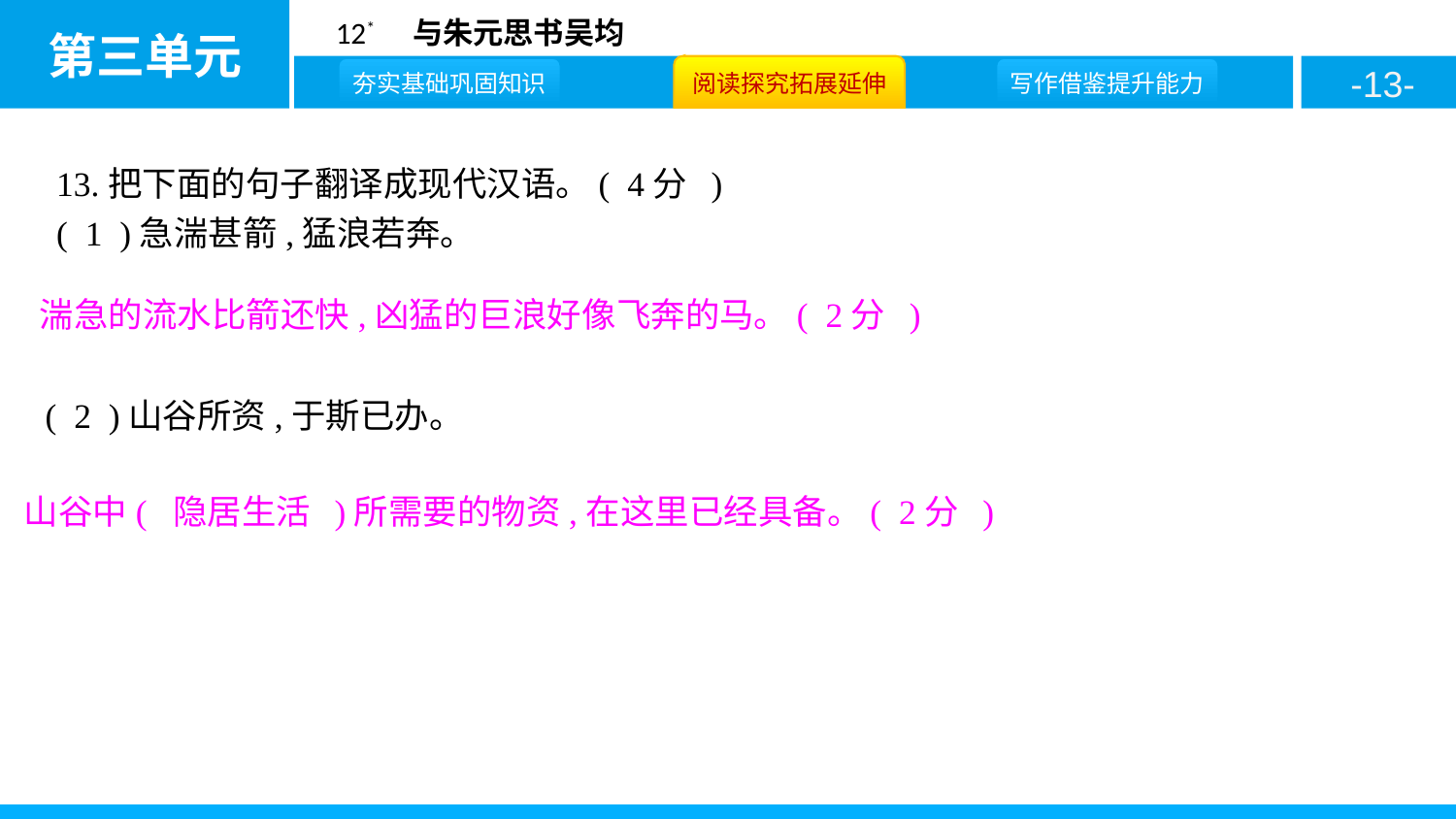

13.把下面的句子翻译成现代汉语。(  4分  )
(  1  )急湍甚箭,猛浪若奔。
湍急的流水比箭还快,凶猛的巨浪好像飞奔的马。(  2分  )
(  2  )山谷所资,于斯已办。
山谷中(  隐居生活  )所需要的物资,在这里已经具备。(  2分  )